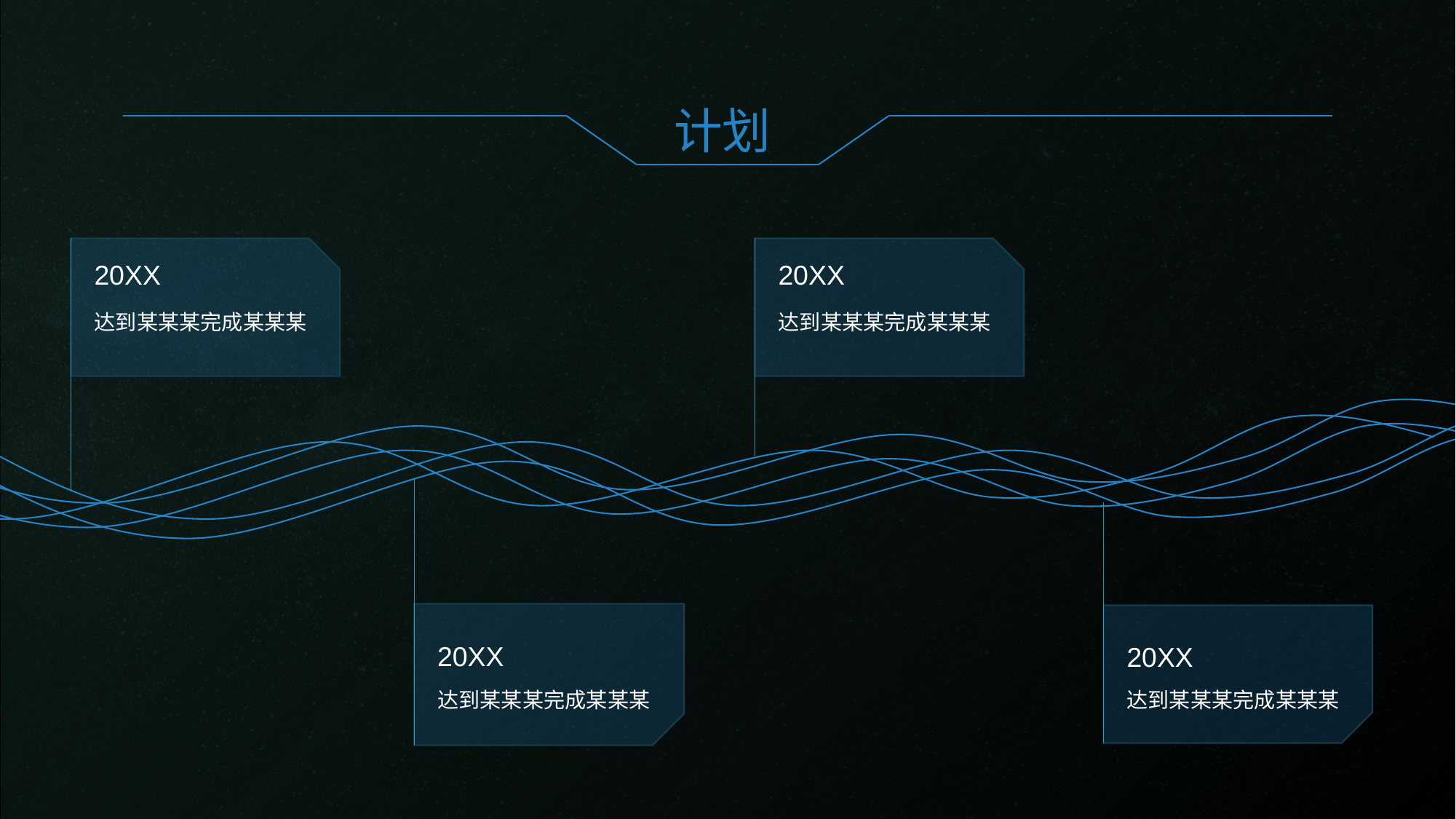

计划

20XX
达到某某某完成某某某

20XX
达到某某某完成某某某

达到某某某完成某某某
20XX

达到某某某完成某某某
20XX